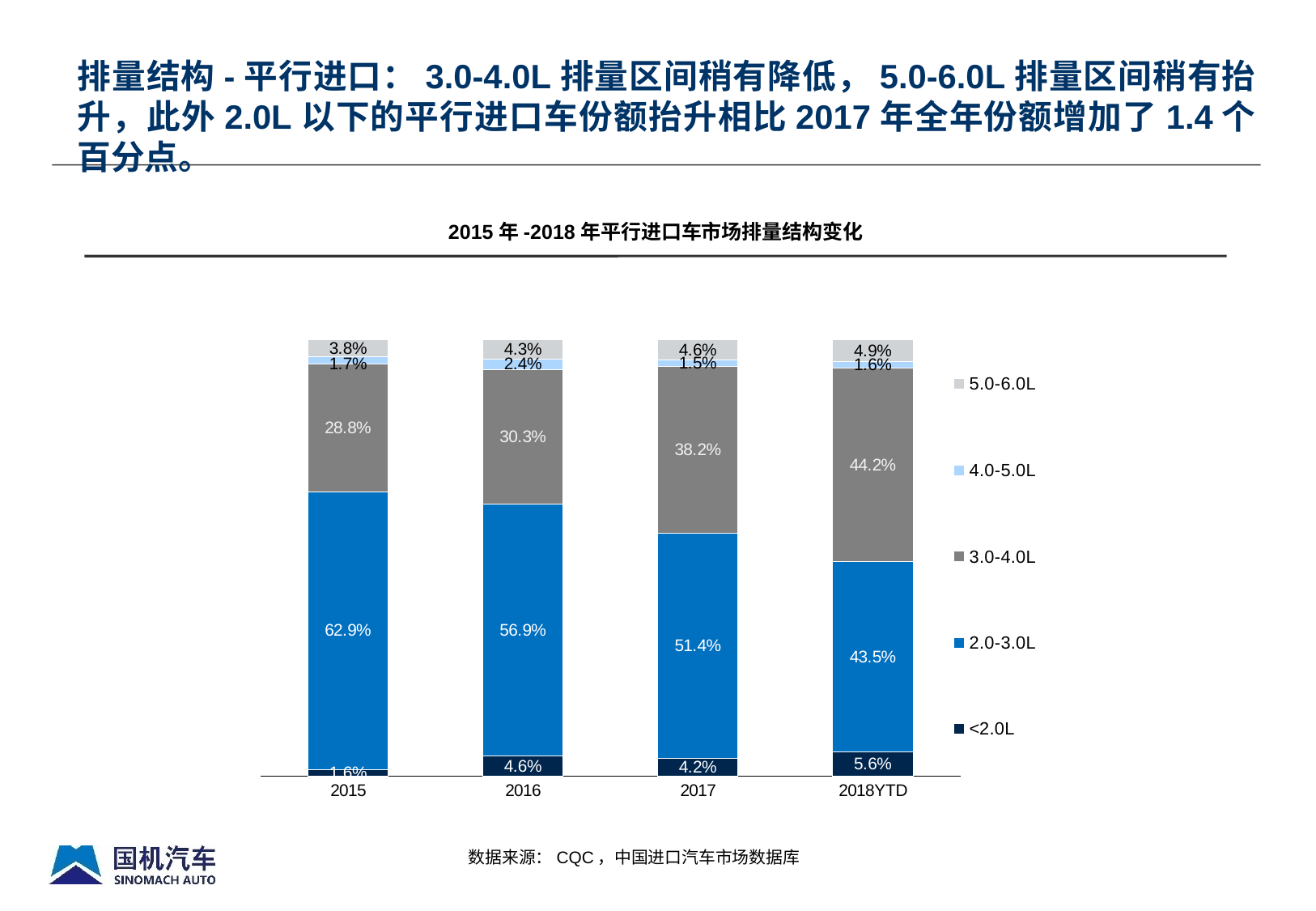

排量结构-平行进口：3.0-4.0L排量区间稍有降低，5.0-6.0L排量区间稍有抬升，此外2.0L以下的平行进口车份额抬升相比2017年全年份额增加了1.4个百分点。

2015年-2018年平行进口车市场排量结构变化

### Chart

| Category | <2.0L | 2.0-3.0L | 3.0-4.0L | 4.0-5.0L | 5.0-6.0L |
|---|---|---|---|---|---|
| 2015 | 0.015622128285241704 | 0.6286396933336859 | 0.288374861063706 | 0.01671611485983844 | 0.038061980903370395 |
| 2016 | 0.04589082860949886 | 0.5693519124942606 | 0.30304056851630196 | 0.023735856726665016 | 0.042977483683010013 |
| 2017 | 0.04198209800270333 | 0.5136527383790754 | 0.3822882766862167 | 0.015042086516651875 | 0.046182048113793096 |
| 2018YTD | 0.056 | 0.43500000000000044 | 0.442 | 0.01600000000000002 | 0.04900000000000007 |
数据来源：CQC，中国进口汽车市场数据库